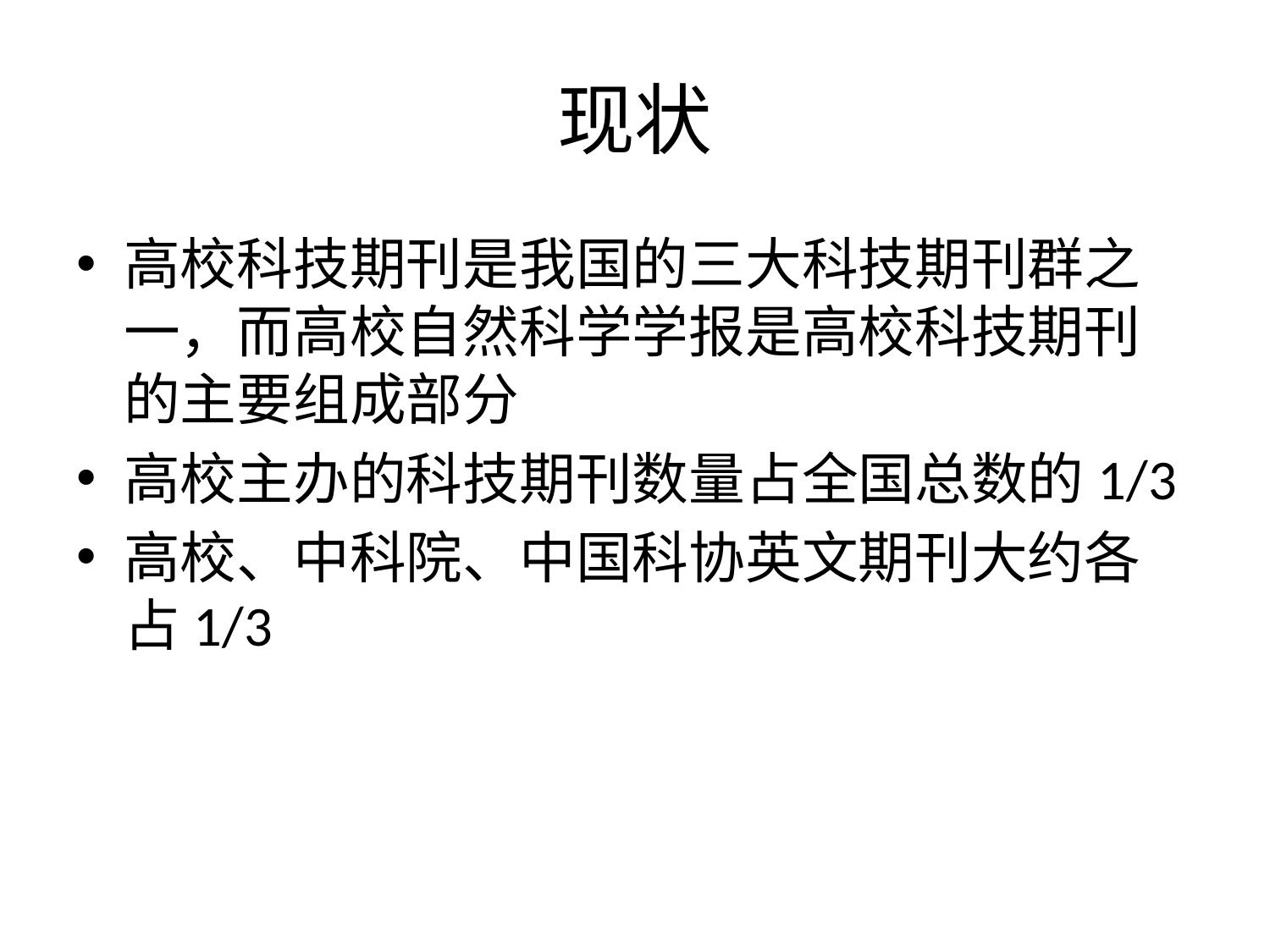

# 现状
高校科技期刊是我国的三大科技期刊群之一，而高校自然科学学报是高校科技期刊的主要组成部分
高校主办的科技期刊数量占全国总数的1/3
高校、中科院、中国科协英文期刊大约各占1/3